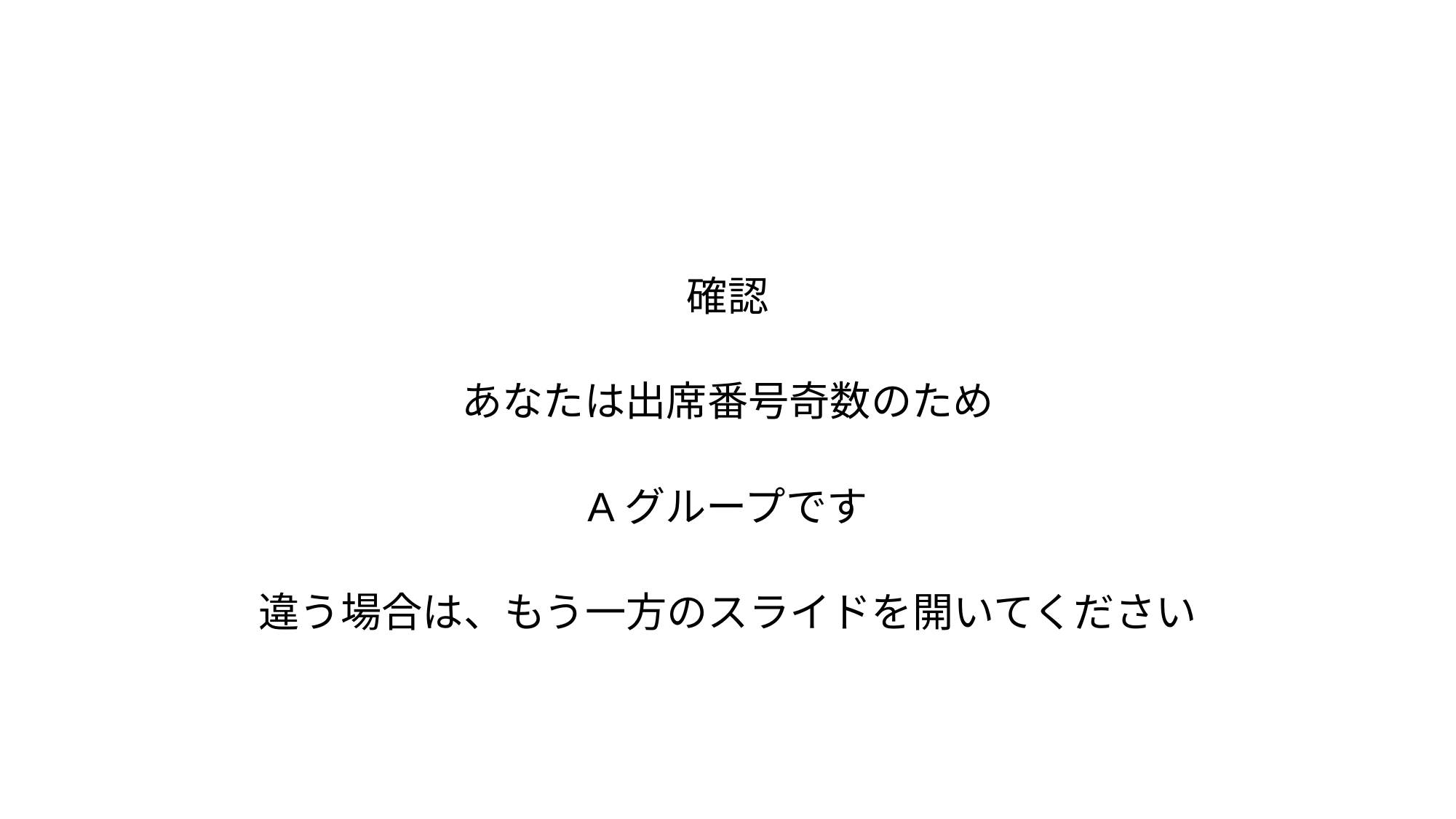

#

確認

あなたは出席番号奇数のため

Aグループです

違う場合は、もう一方のスライドを開いてください